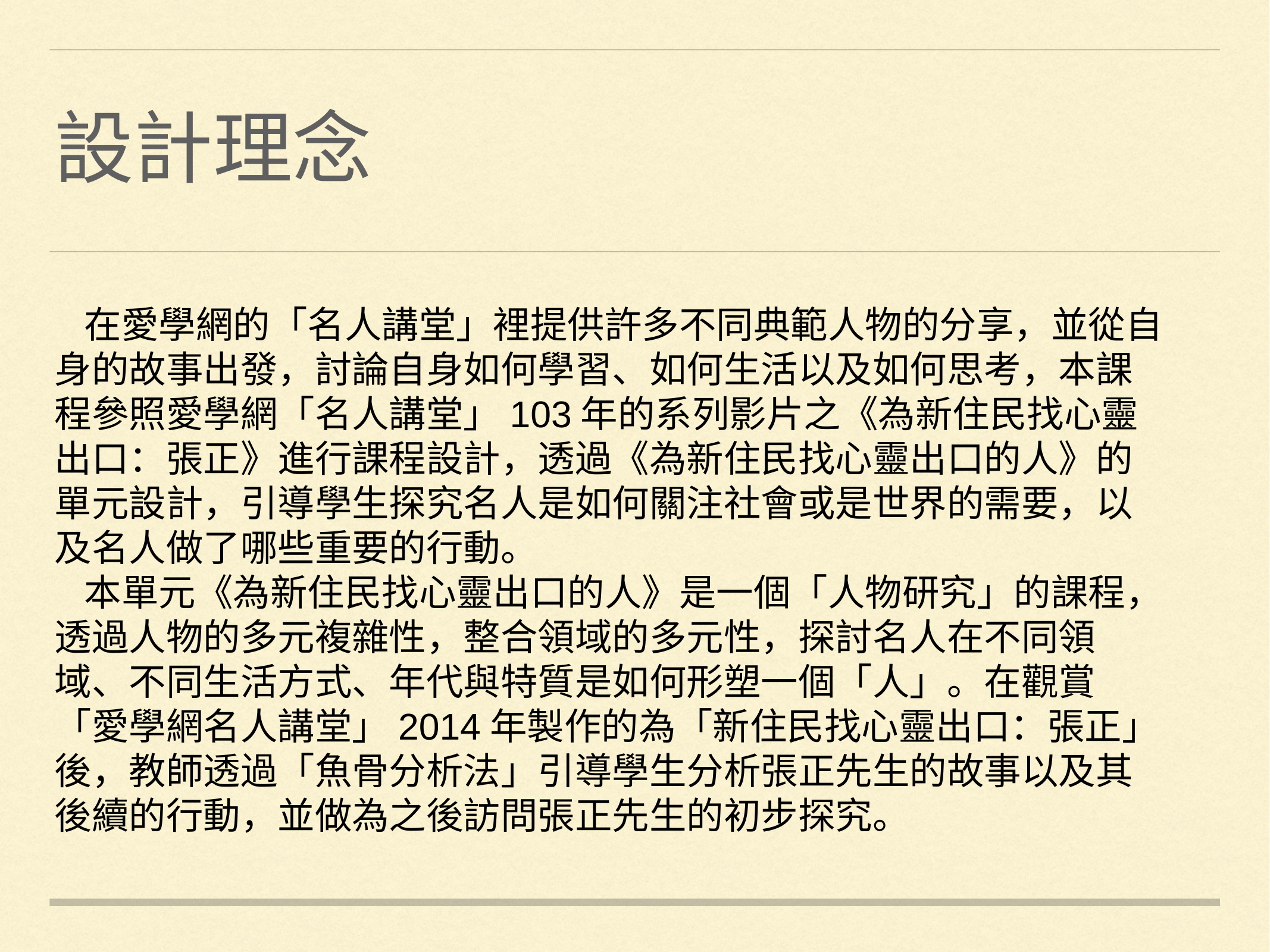

# 設計理念
在愛學網的「名人講堂」裡提供許多不同典範人物的分享，並從自身的故事出發，討論自身如何學習、如何生活以及如何思考，本課程參照愛學網「名人講堂」103年的系列影片之《為新住民找心靈出口：張正》進行課程設計，透過《為新住民找心靈出口的人》的單元設計，引導學生探究名人是如何關注社會或是世界的需要，以及名人做了哪些重要的行動。
本單元《為新住民找心靈出口的人》是一個「人物研究」的課程，透過人物的多元複雜性，整合領域的多元性，探討名人在不同領域、不同生活方式、年代與特質是如何形塑一個「人」。在觀賞「愛學網名人講堂」2014年製作的為「新住民找心靈出口：張正」後，教師透過「魚骨分析法」引導學生分析張正先生的故事以及其後續的行動，並做為之後訪問張正先生的初步探究。